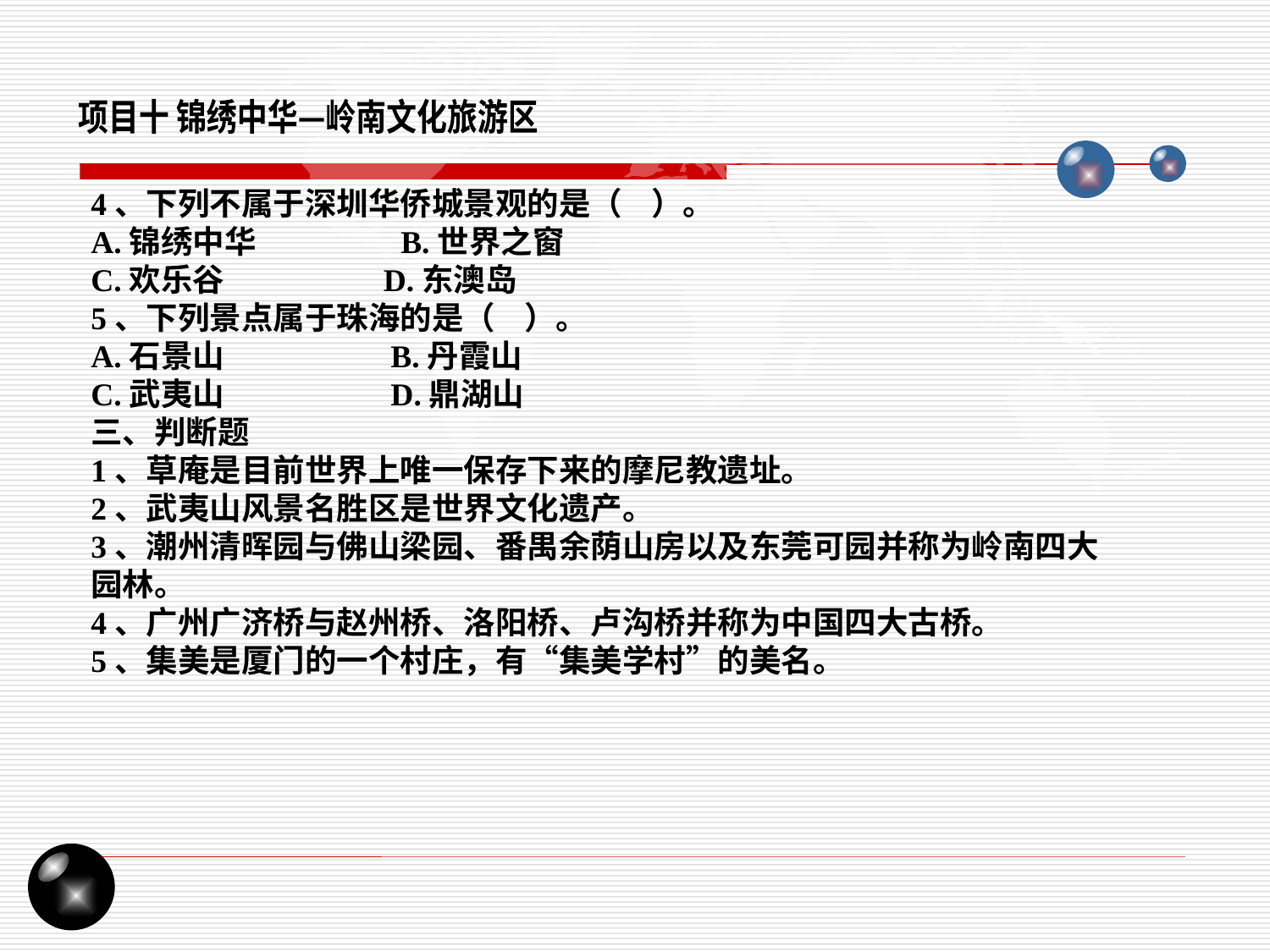

项目十 锦绣中华—岭南文化旅游区
4、下列不属于深圳华侨城景观的是（    ）。
A.锦绣中华                   B.世界之窗
C.欢乐谷                     D.东澳岛
5、下列景点属于珠海的是（    ）。
A.石景山                      B.丹霞山
C.武夷山                      D.鼎湖山
三、判断题
1、草庵是目前世界上唯一保存下来的摩尼教遗址。
2、武夷山风景名胜区是世界文化遗产。
3、潮州清晖园与佛山梁园、番禺余荫山房以及东莞可园并称为岭南四大园林。
4、广州广济桥与赵州桥、洛阳桥、卢沟桥并称为中国四大古桥。
5、集美是厦门的一个村庄，有“集美学村”的美名。